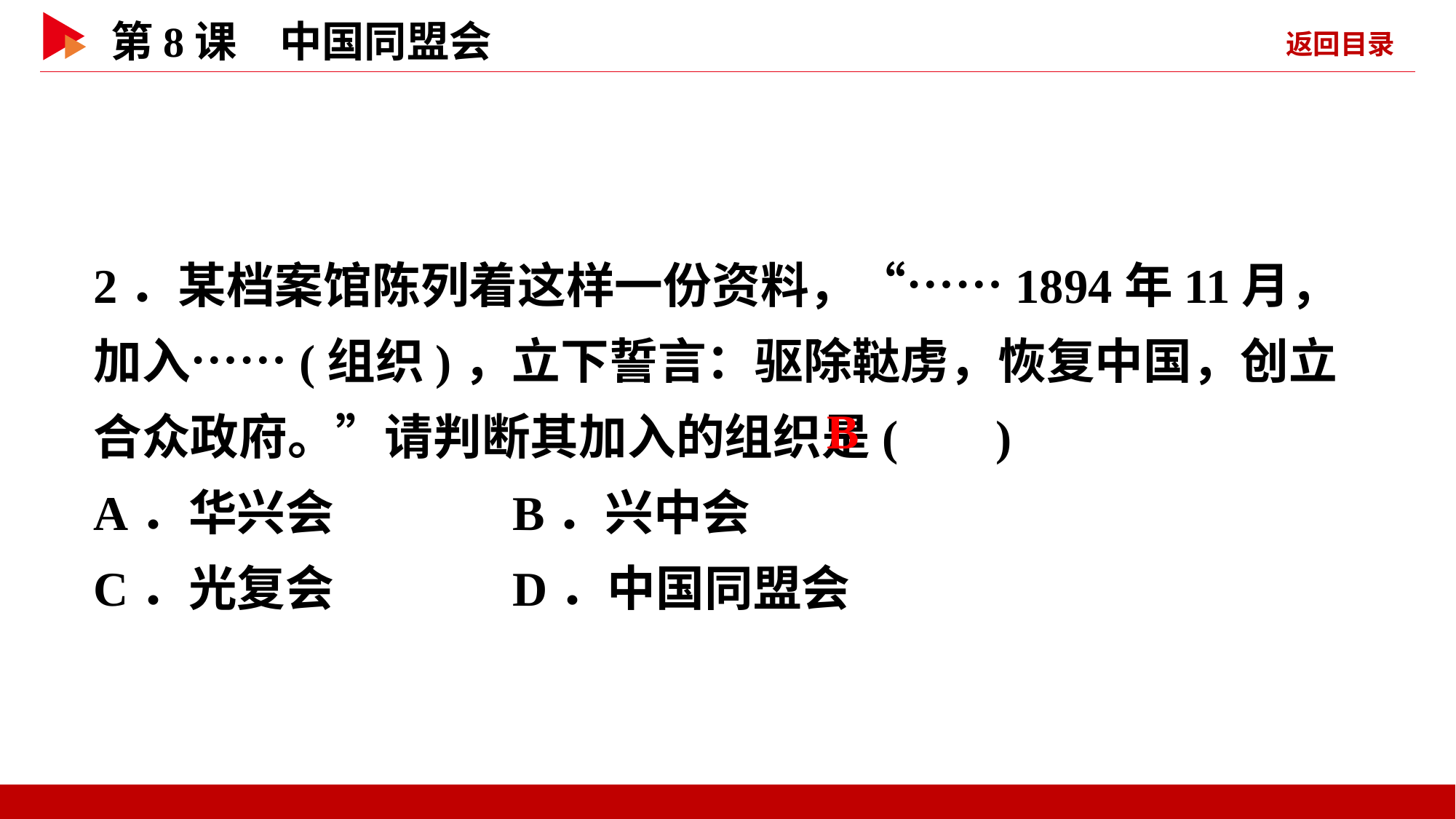

2．某档案馆陈列着这样一份资料，“……1894年11月，加入……(组织)，立下誓言：驱除鞑虏，恢复中国，创立合众政府。”请判断其加入的组织是(        )
A．华兴会               B．兴中会
C．光复会               D．中国同盟会
   B